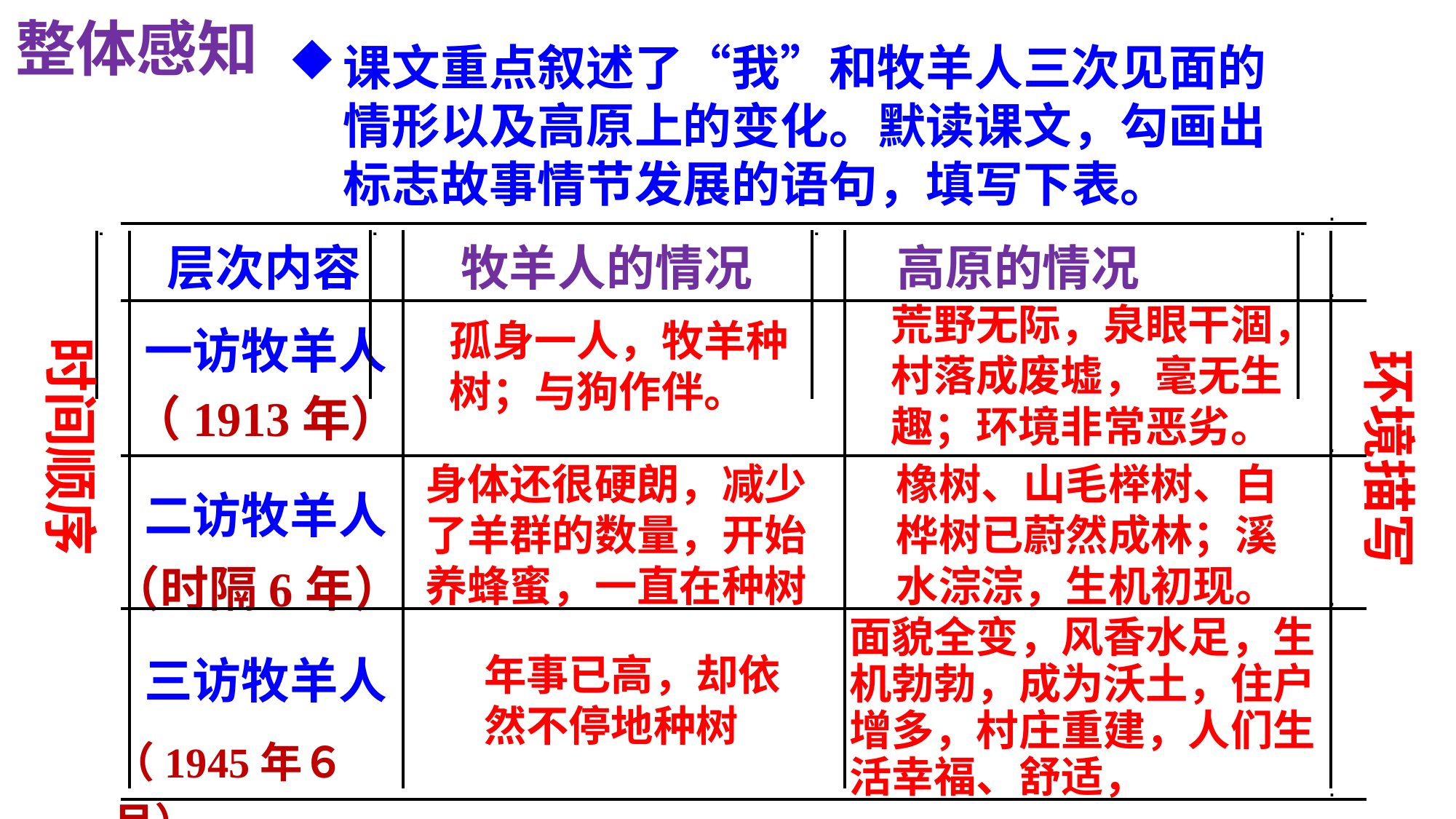

整体感知
课文重点叙述了“我”和牧羊人三次见面的情形以及高原上的变化。默读课文，勾画出标志故事情节发展的语句，填写下表。
                                                                                                                                                              .
                                                                          .
                                                                          .
                                                                          .
                                                                          .
 层次内容         牧羊人的情况             高原的情况
一访牧羊人

二访牧羊人

三访牧羊人
                                                                                                                                                              .
荒野无际，泉眼干涸，村落成废墟， 毫无生趣；环境非常恶劣。
孤身一人，牧羊种树；与狗作伴。
时间顺序
环境描写
（1913年）
                                                                                                                                                              .
身体还很硬朗，减少了羊群的数量，开始养蜂蜜，一直在种树
橡树、山毛榉树、白桦树已蔚然成林；溪水淙淙，生机初现。
无
（时隔6年）
                                                                                                                                                              .
面貌全变，风香水足，生机勃勃，成为沃土，住户增多，村庄重建，人们生活幸福、舒适，
年事已高，却依
然不停地种树
（1945年６月）
                                                                                                                                                              .
| 层次内容 | 牧羊人的情况 | 高原的情况 |
| --- | --- | --- |
| 一访牧羊人 |  |  |
| 二访牧羊人 |  |  |
| 三访牧羊人 |  |  |